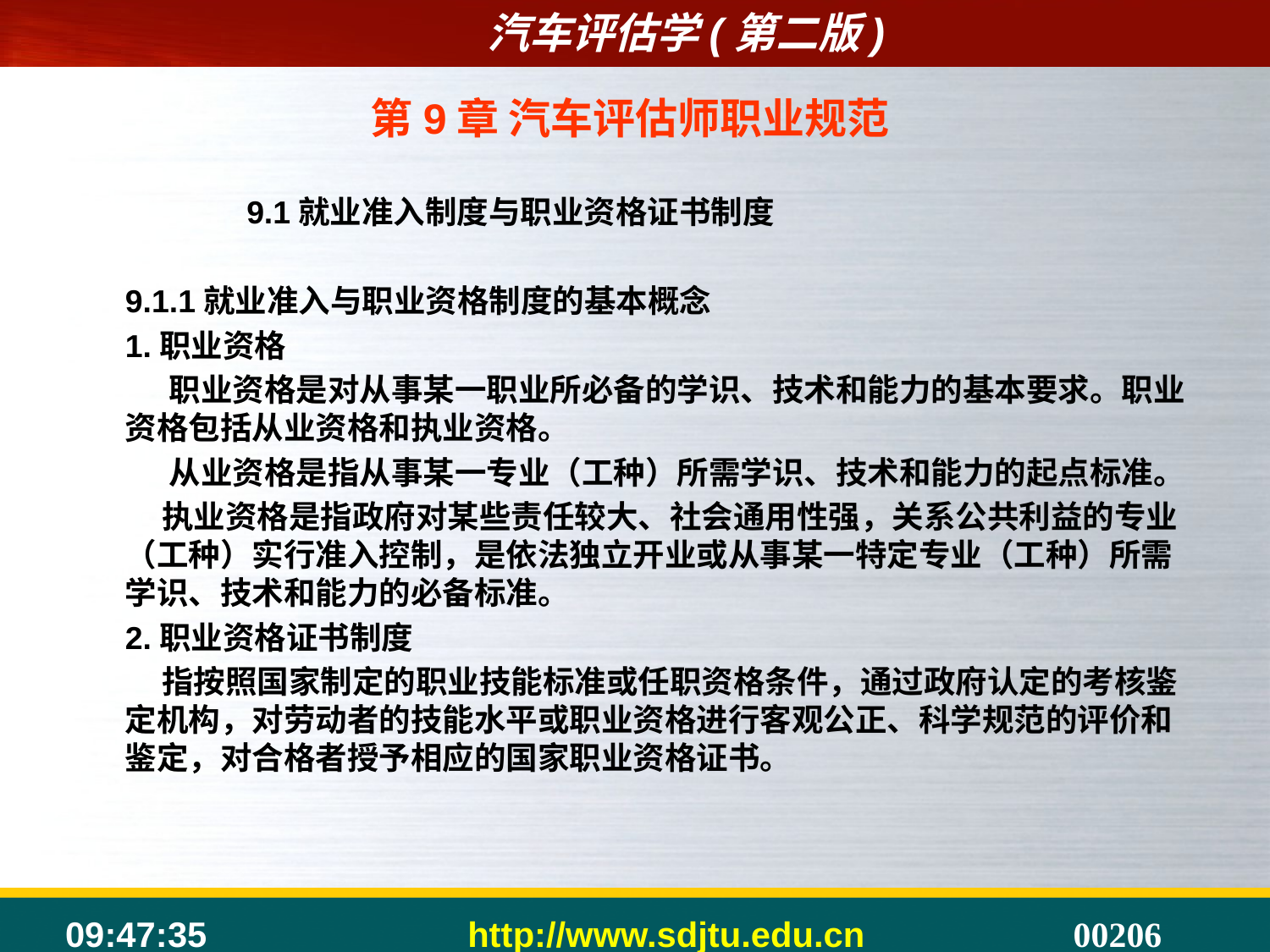

# 第9章 汽车评估师职业规范
                   9.1就业准入制度与职业资格证书制度

	9.1.1就业准入与职业资格制度的基本概念
	1.职业资格
	     职业资格是对从事某一职业所必备的学识、技术和能力的基本要求。职业资格包括从业资格和执业资格。
	     从业资格是指从事某一专业（工种）所需学识、技术和能力的起点标准。
	    执业资格是指政府对某些责任较大、社会通用性强，关系公共利益的专业（工种）实行准入控制，是依法独立开业或从事某一特定专业（工种）所需学识、技术和能力的必备标准。
	2.职业资格证书制度
	    指按照国家制定的职业技能标准或任职资格条件，通过政府认定的考核鉴定机构，对劳动者的技能水平或职业资格进行客观公正、科学规范的评价和鉴定，对合格者授予相应的国家职业资格证书。